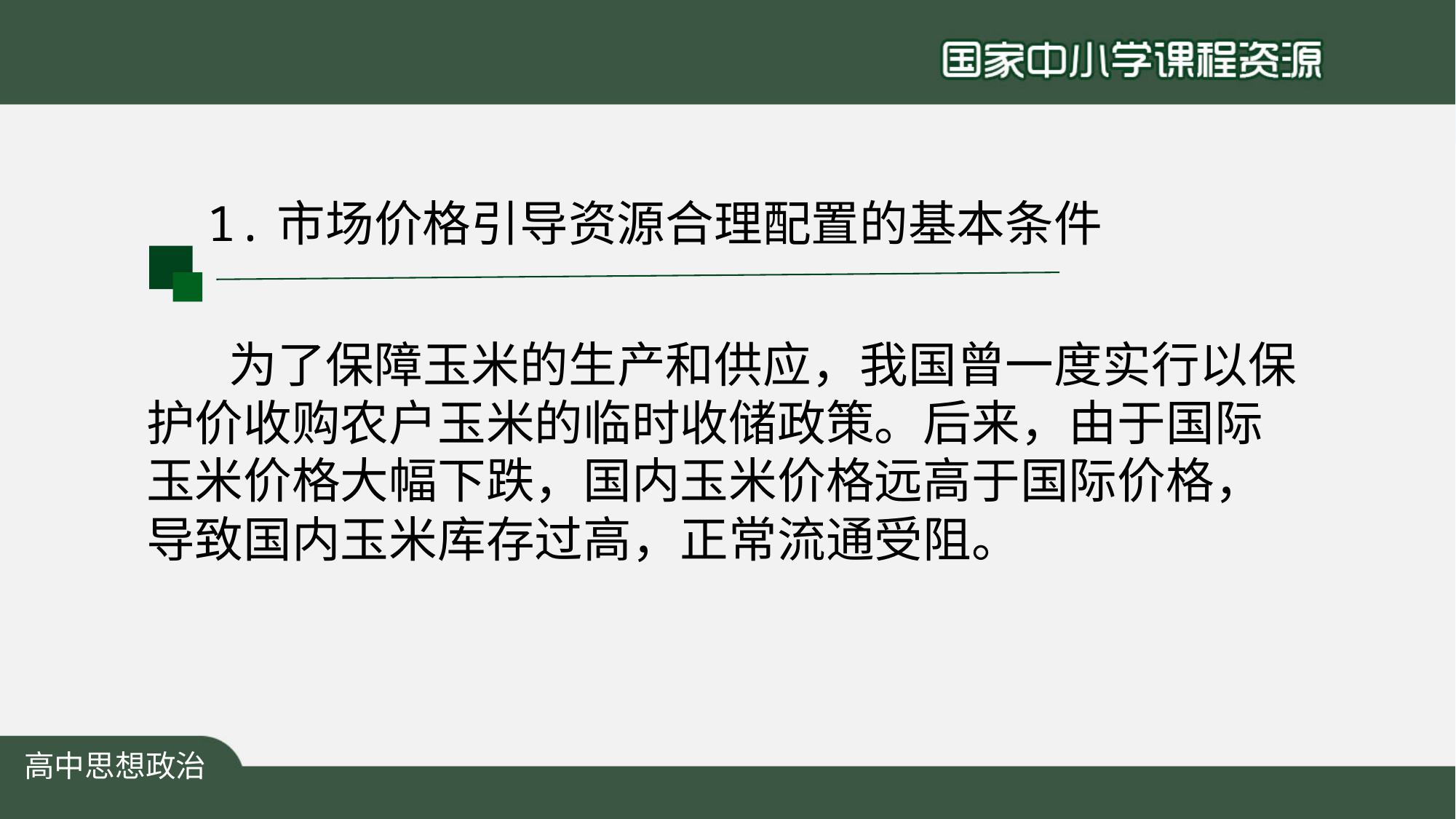

1.市场价格引导资源合理配置的基本条件

         为了保障玉米的生产和供应，我国曾一度实行以保护价收购农户玉米的临时收储政策。后来，由于国际玉米价格大幅下跌，国内玉米价格远高于国际价格，导致国内玉米库存过高，正常流通受阻。